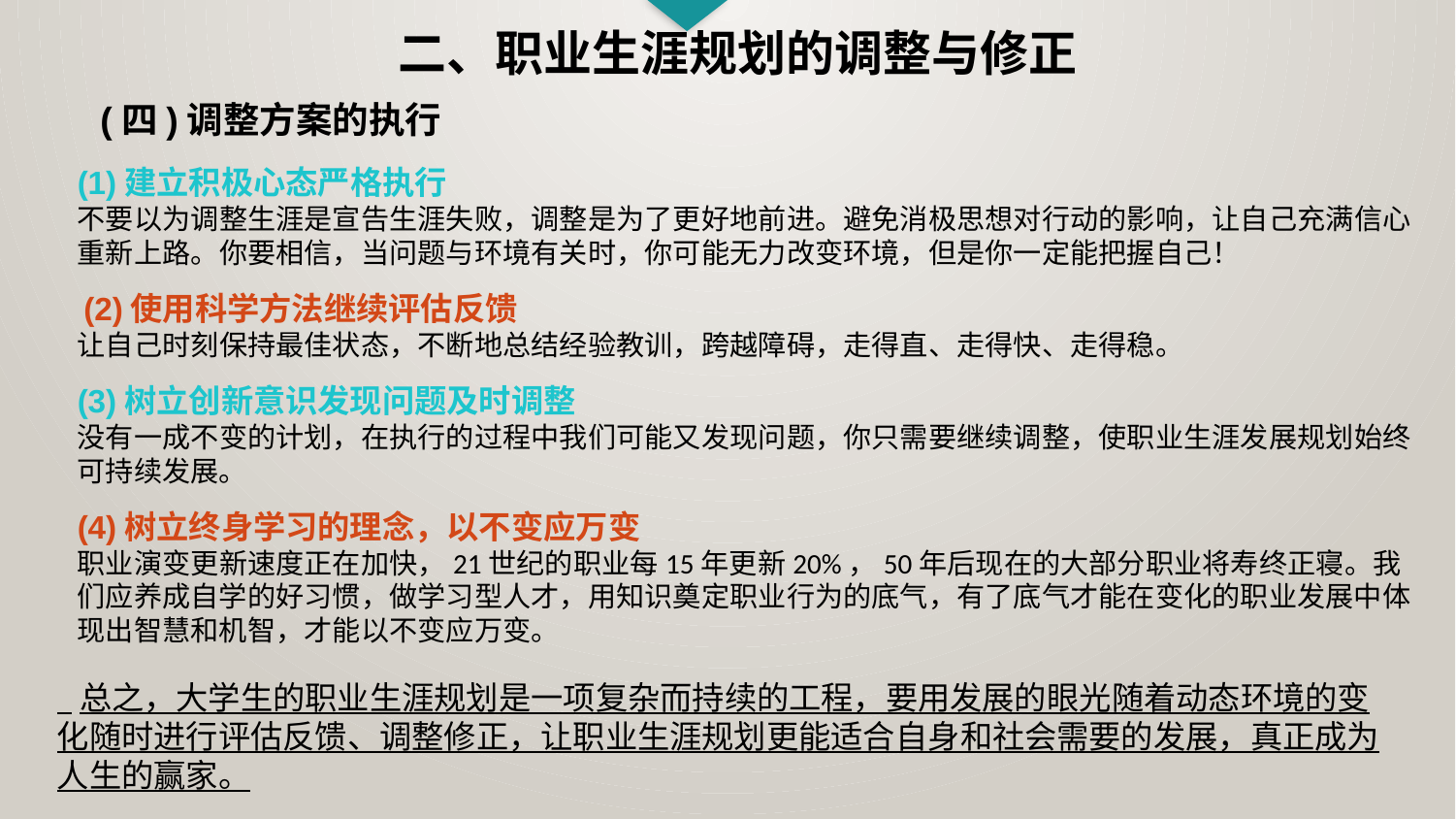

二、职业生涯规划的调整与修正
(四)调整方案的执行
(1)建立积极心态严格执行
不要以为调整生涯是宣告生涯失败，调整是为了更好地前进。避免消极思想对行动的影响，让自己充满信心重新上路。你要相信，当问题与环境有关时，你可能无力改变环境，但是你一定能把握自己！
 (2)使用科学方法继续评估反馈
让自己时刻保持最佳状态，不断地总结经验教训，跨越障碍，走得直、走得快、走得稳。
(3)树立创新意识发现问题及时调整
没有一成不变的计划，在执行的过程中我们可能又发现问题，你只需要继续调整，使职业生涯发展规划始终可持续发展。
(4)树立终身学习的理念，以不变应万变
职业演变更新速度正在加快，21世纪的职业每15年更新20%，50年后现在的大部分职业将寿终正寝。我们应养成自学的好习惯，做学习型人才，用知识奠定职业行为的底气，有了底气才能在变化的职业发展中体现出智慧和机智，才能以不变应万变。
  总之，大学生的职业生涯规划是一项复杂而持续的工程，要用发展的眼光随着动态环境的变化随时进行评估反馈、调整修正，让职业生涯规划更能适合自身和社会需要的发展，真正成为人生的赢家。
92